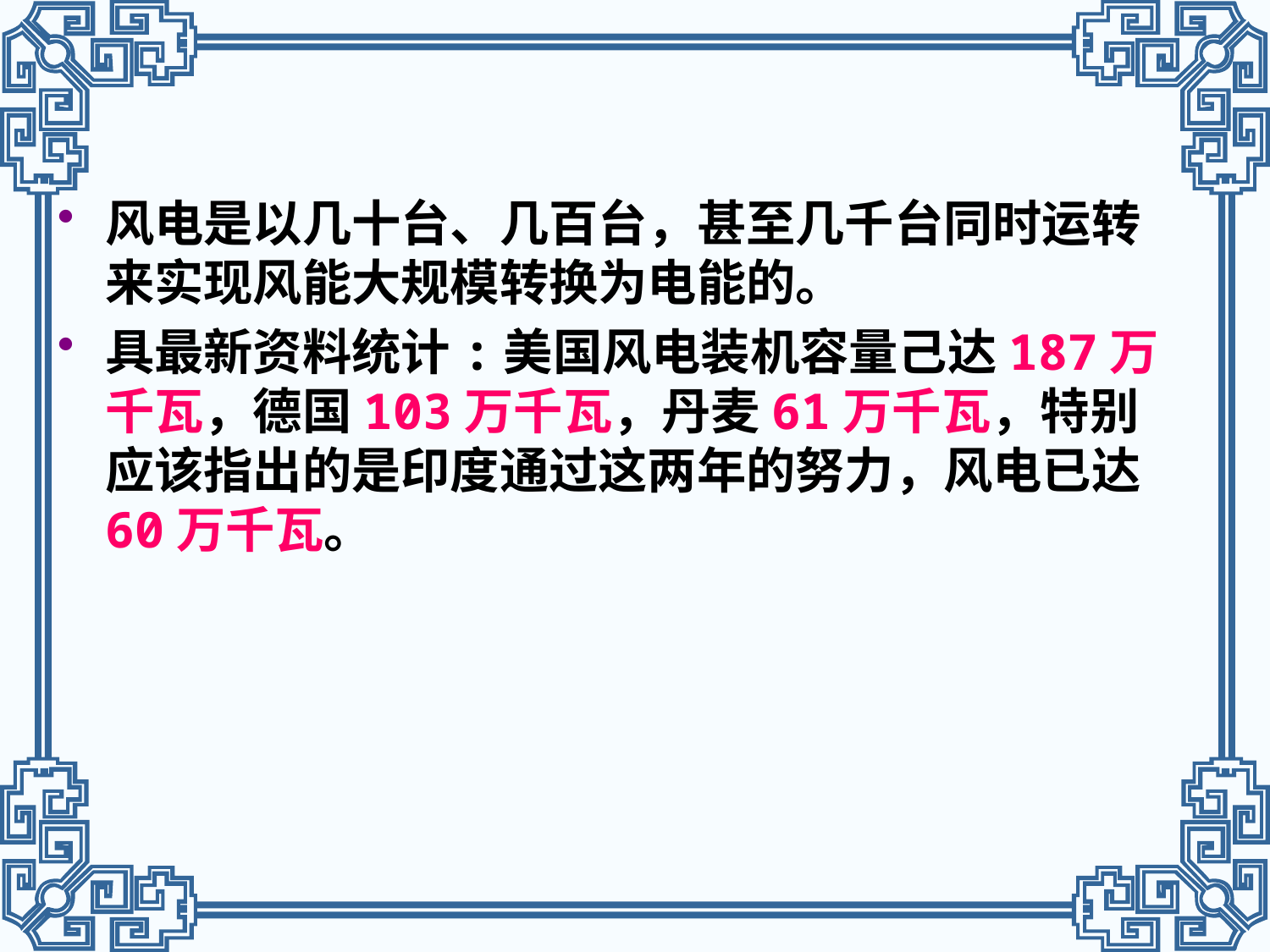

风电是以几十台、几百台，甚至几千台同时运转来实现风能大规模转换为电能的。
具最新资料统计:美国风电装机容量己达187万千瓦，德国103万千瓦，丹麦61万千瓦，特别应该指出的是印度通过这两年的努力，风电已达60万千瓦。